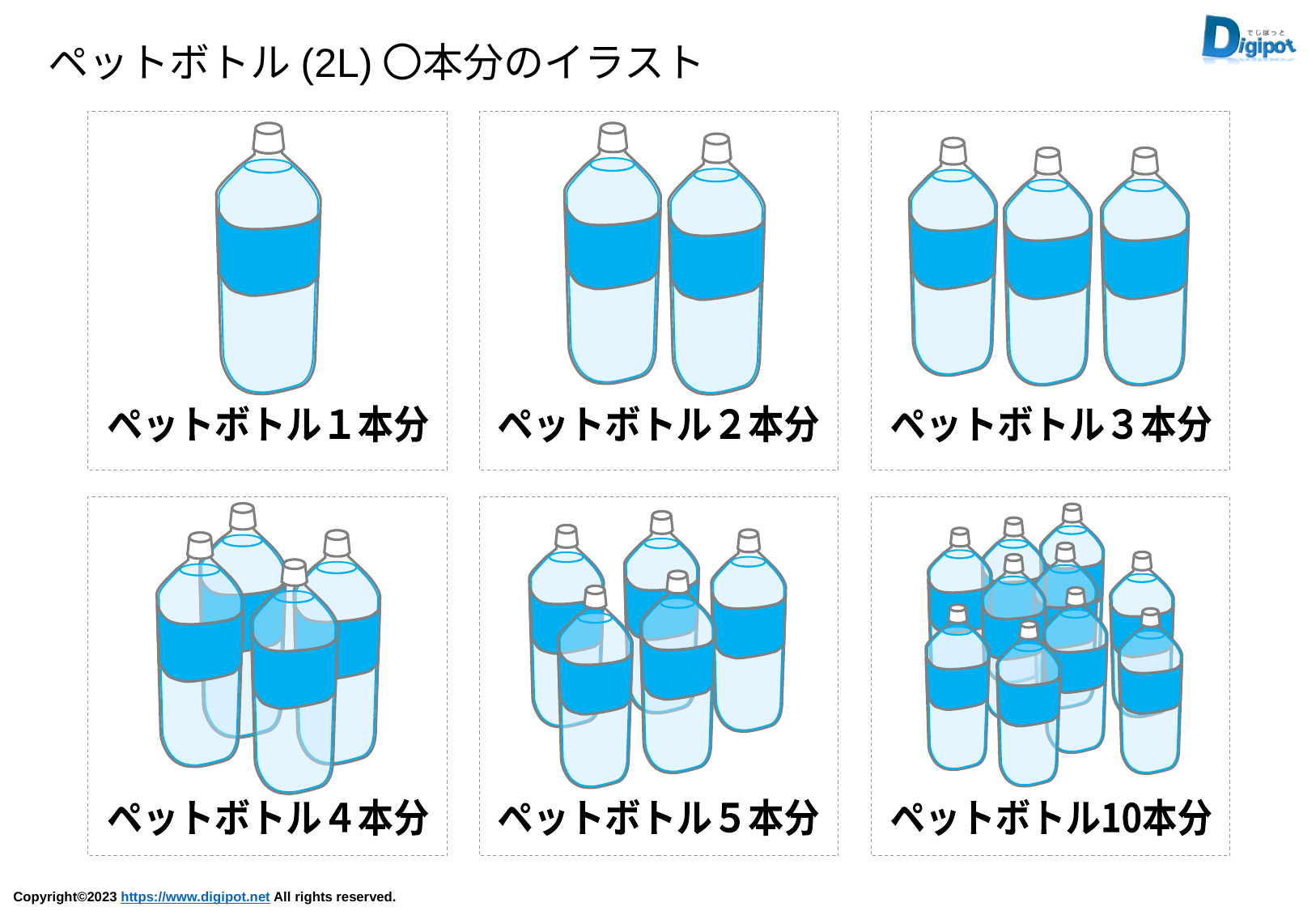

ペットボトル(2L)〇本分のイラスト

ペットボトル１本分
ペットボトル２本分
ペットボトル３本分

ペットボトル４本分
ペットボトル５本分
ペットボトル10本分